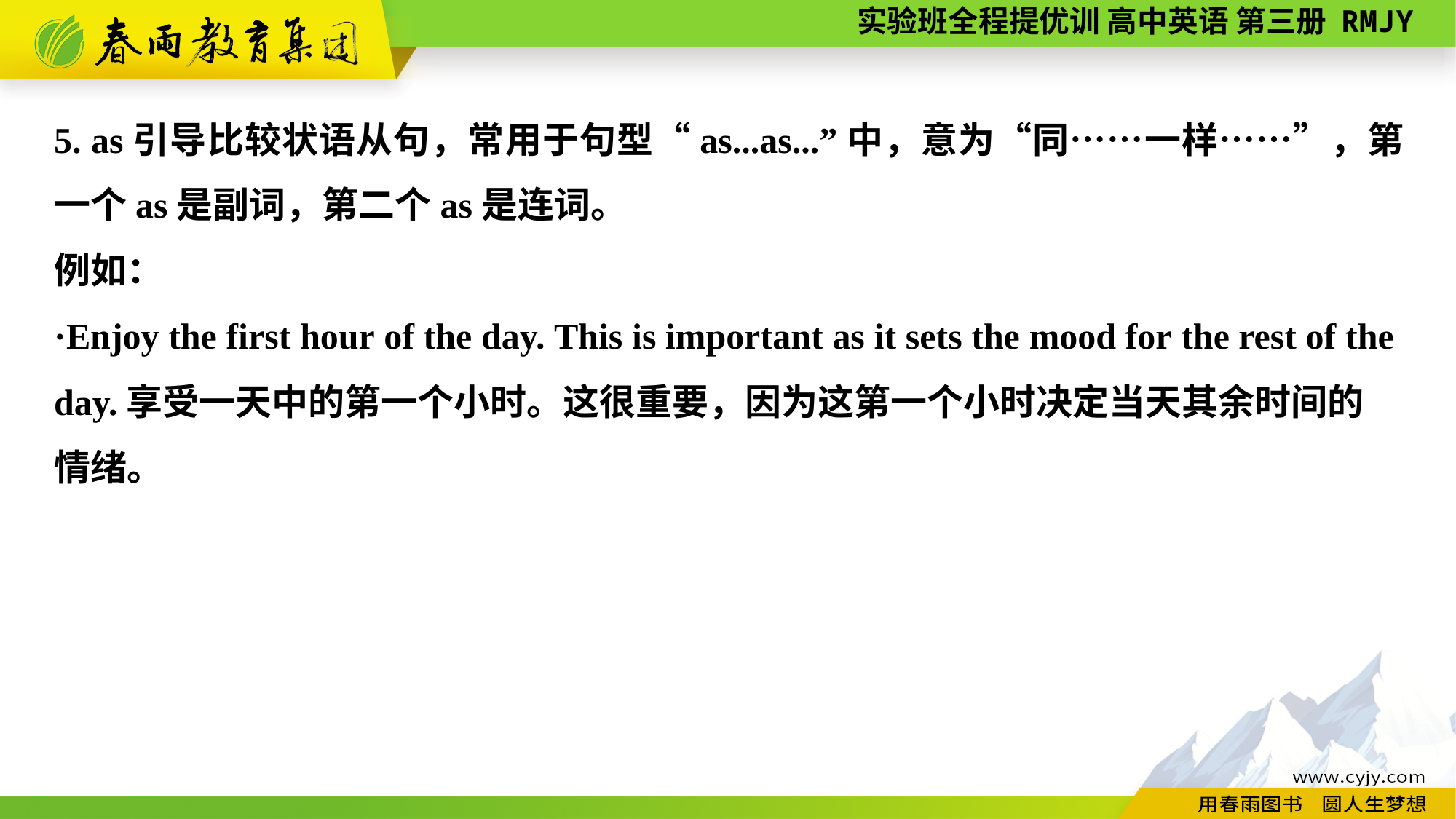

5. as引导比较状语从句，常用于句型“as...as...”中，意为“同……一样……”，第一个as是副词，第二个as是连词。
例如：
·Enjoy the first hour of the day. This is important as it sets the mood for the rest of the day.享受一天中的第一个小时。这很重要，因为这第一个小时决定当天其余时间的
情绪。